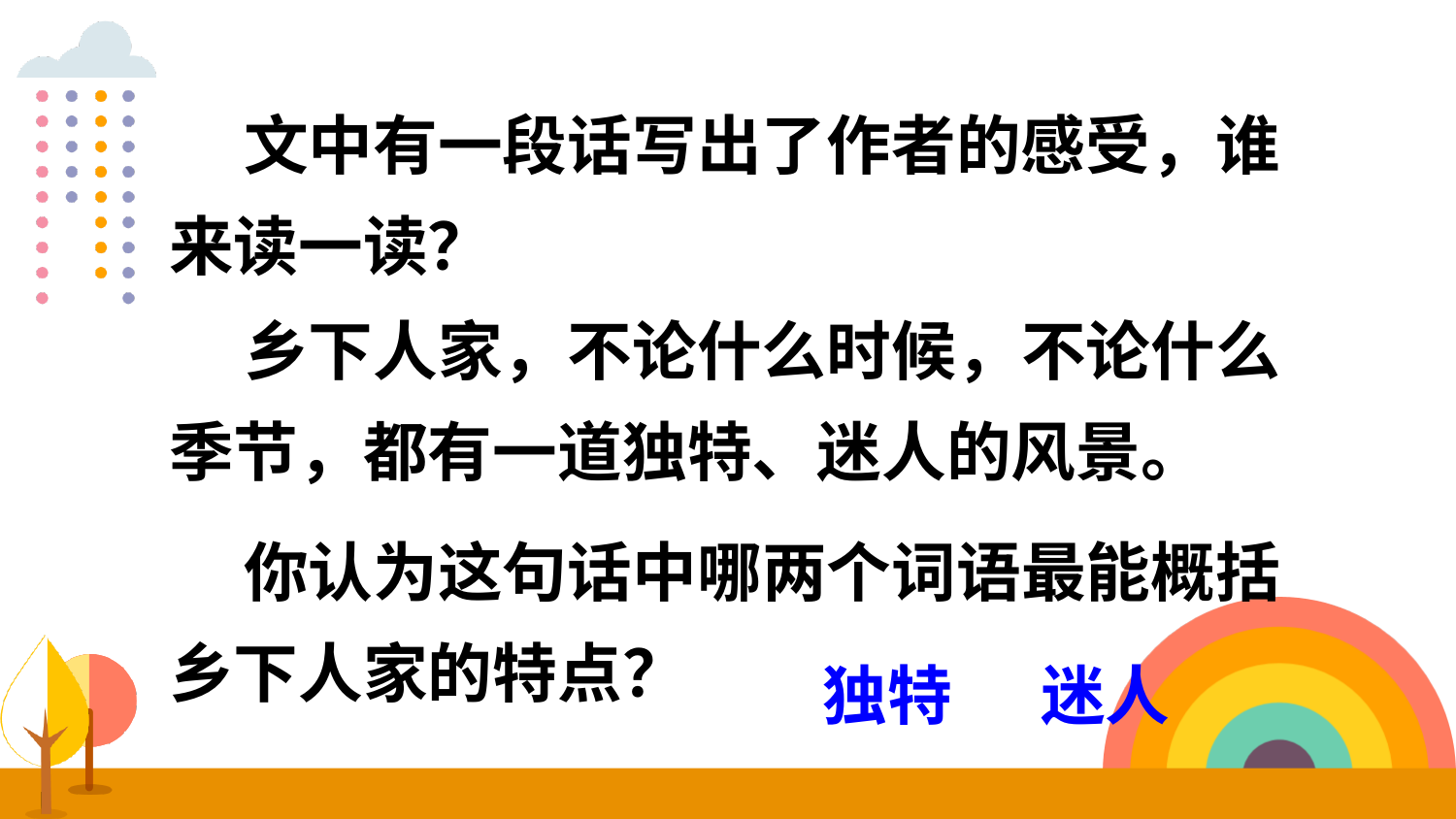

文中有一段话写出了作者的感受，谁来读一读？
    乡下人家，不论什么时候，不论什么季节，都有一道独特、迷人的风景。
    你认为这句话中哪两个词语最能概括乡下人家的特点？
独特
迷人